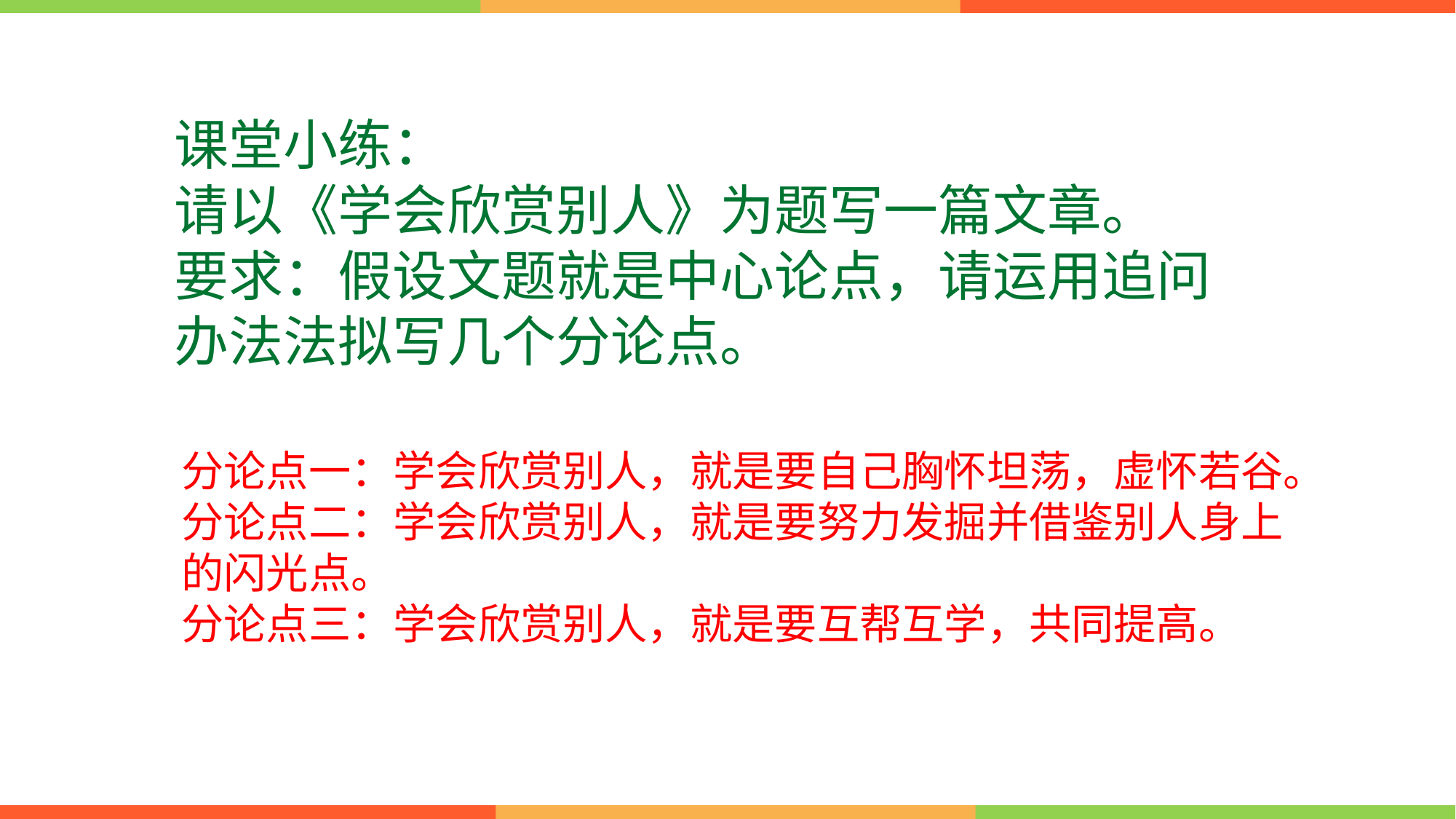

课堂小练：
请以《学会欣赏别人》为题写一篇文章。
要求：假设文题就是中心论点，请运用追问办法法拟写几个分论点。
分论点一：学会欣赏别人，就是要自己胸怀坦荡，虚怀若谷。
分论点二：学会欣赏别人，就是要努力发掘并借鉴别人身上的闪光点。
分论点三：学会欣赏别人，就是要互帮互学，共同提高。